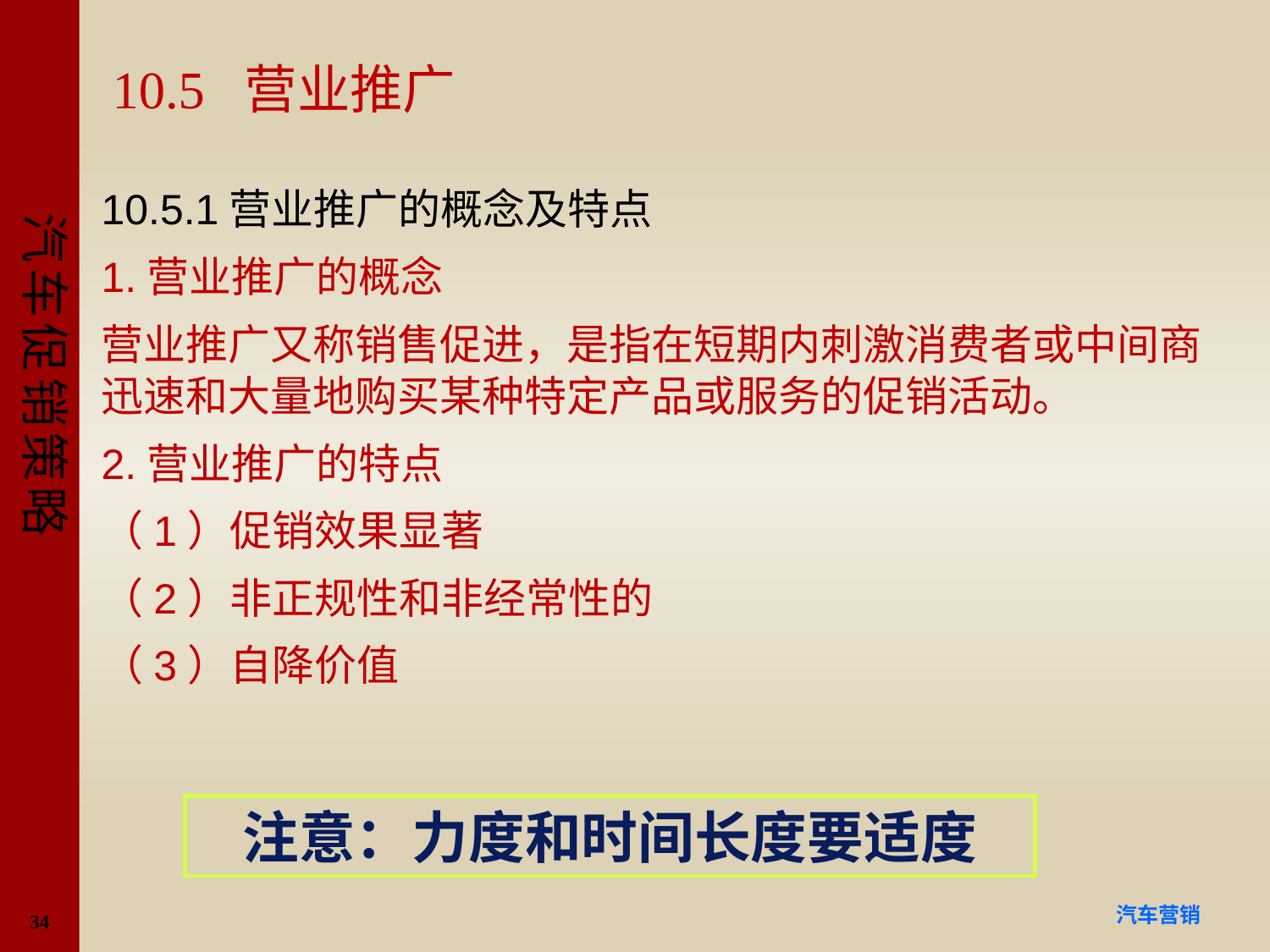

# 10.5  营业推广
10.5.1营业推广的概念及特点
1.营业推广的概念
营业推广又称销售促进，是指在短期内刺激消费者或中间商迅速和大量地购买某种特定产品或服务的促销活动。
2.营业推广的特点
（1）促销效果显著
（2）非正规性和非经常性的
（3）自降价值

注意：力度和时间长度要适度
34